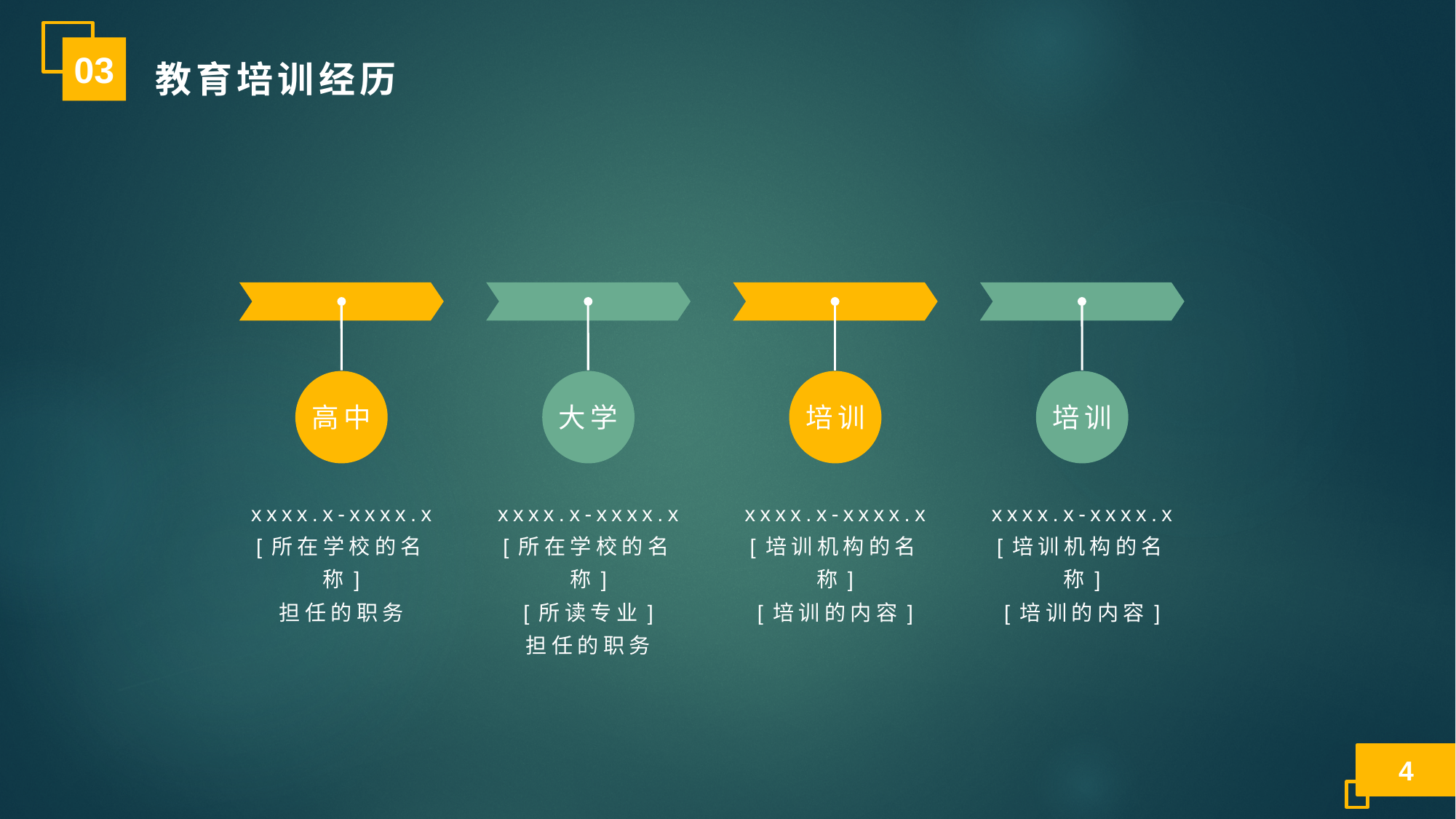

03
教育培训经历

高中

大学

培训

培训
xxxx.x-xxxx.x
[所在学校的名称]
担任的职务
xxxx.x-xxxx.x
[所在学校的名称]
[所读专业]
担任的职务
xxxx.x-xxxx.x
[培训机构的名称]
[培训的内容]
xxxx.x-xxxx.x
[培训机构的名称]
[培训的内容]
4